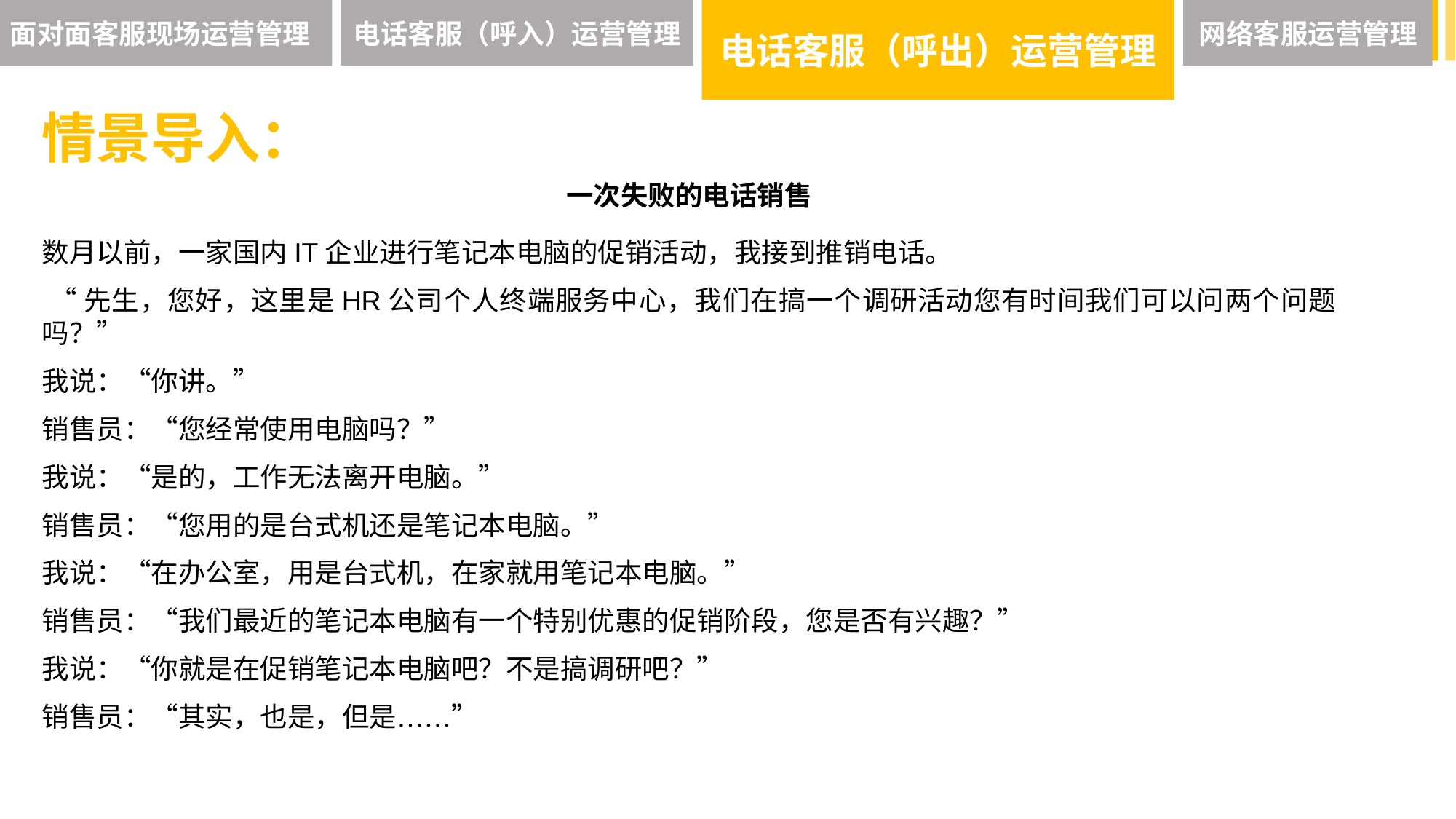

面对面客服现场运营管理
电话客服（呼入）运营管理
电话客服（呼出）运营管理
网络客服运营管理

情景导入：
一次失败的电话销售
数月以前，一家国内IT企业进行笔记本电脑的促销活动，我接到推销电话。
 “先生，您好，这里是HR公司个人终端服务中心，我们在搞一个调研活动您有时间我们可以问两个问题吗？”
我说：“你讲。”
销售员：“您经常使用电脑吗？”
我说：“是的，工作无法离开电脑。”
销售员：“您用的是台式机还是笔记本电脑。”
我说：“在办公室，用是台式机，在家就用笔记本电脑。”
销售员：“我们最近的笔记本电脑有一个特别优惠的促销阶段，您是否有兴趣？”
我说：“你就是在促销笔记本电脑吧？不是搞调研吧？”
销售员：“其实，也是，但是……”